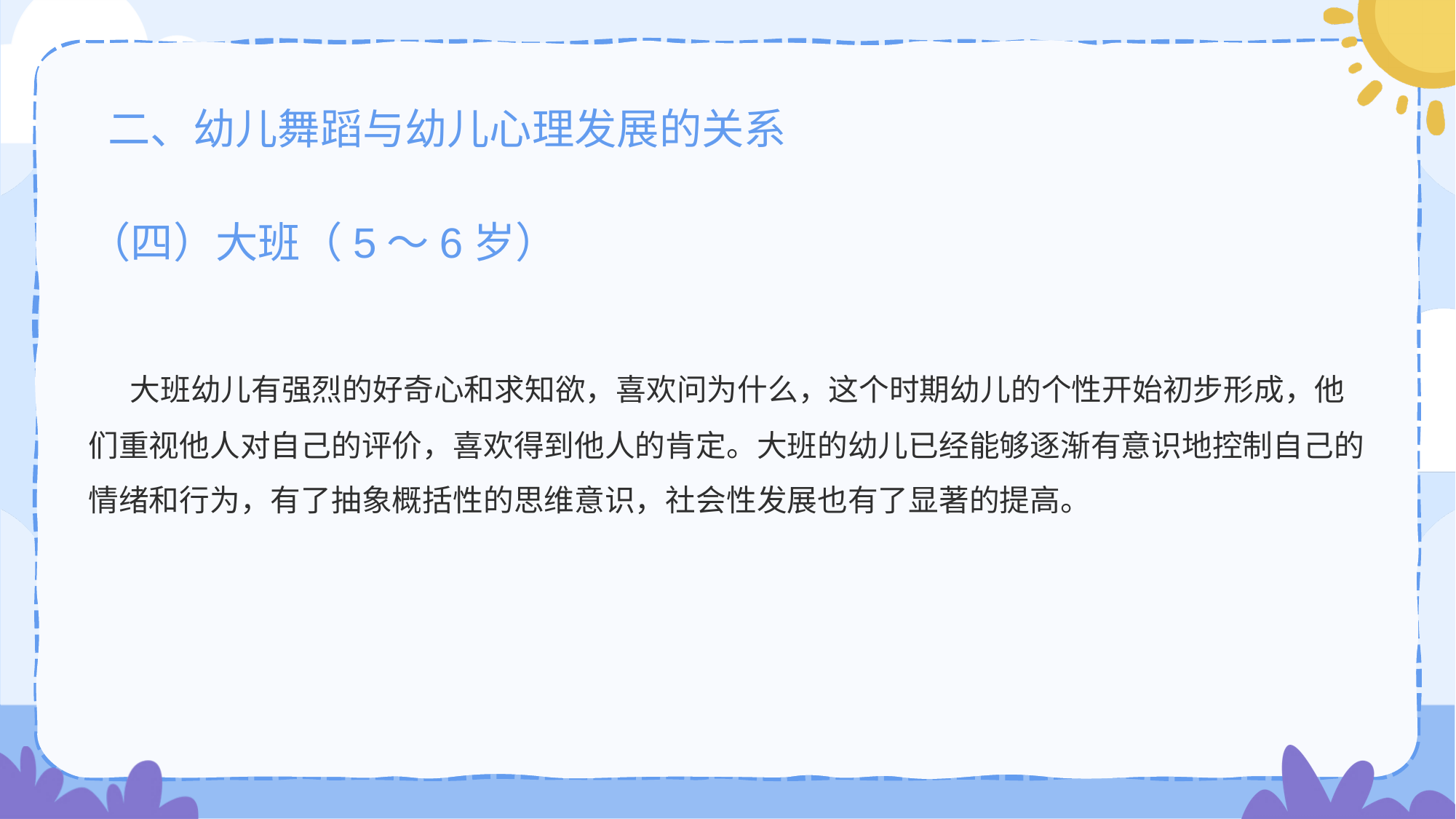

二、幼儿舞蹈与幼儿心理发展的关系
（四）大班（5～6岁）
    大班幼儿有强烈的好奇心和求知欲，喜欢问为什么，这个时期幼儿的个性开始初步形成，他们重视他人对自己的评价，喜欢得到他人的肯定。大班的幼儿已经能够逐渐有意识地控制自己的情绪和行为，有了抽象概括性的思维意识，社会性发展也有了显著的提高。